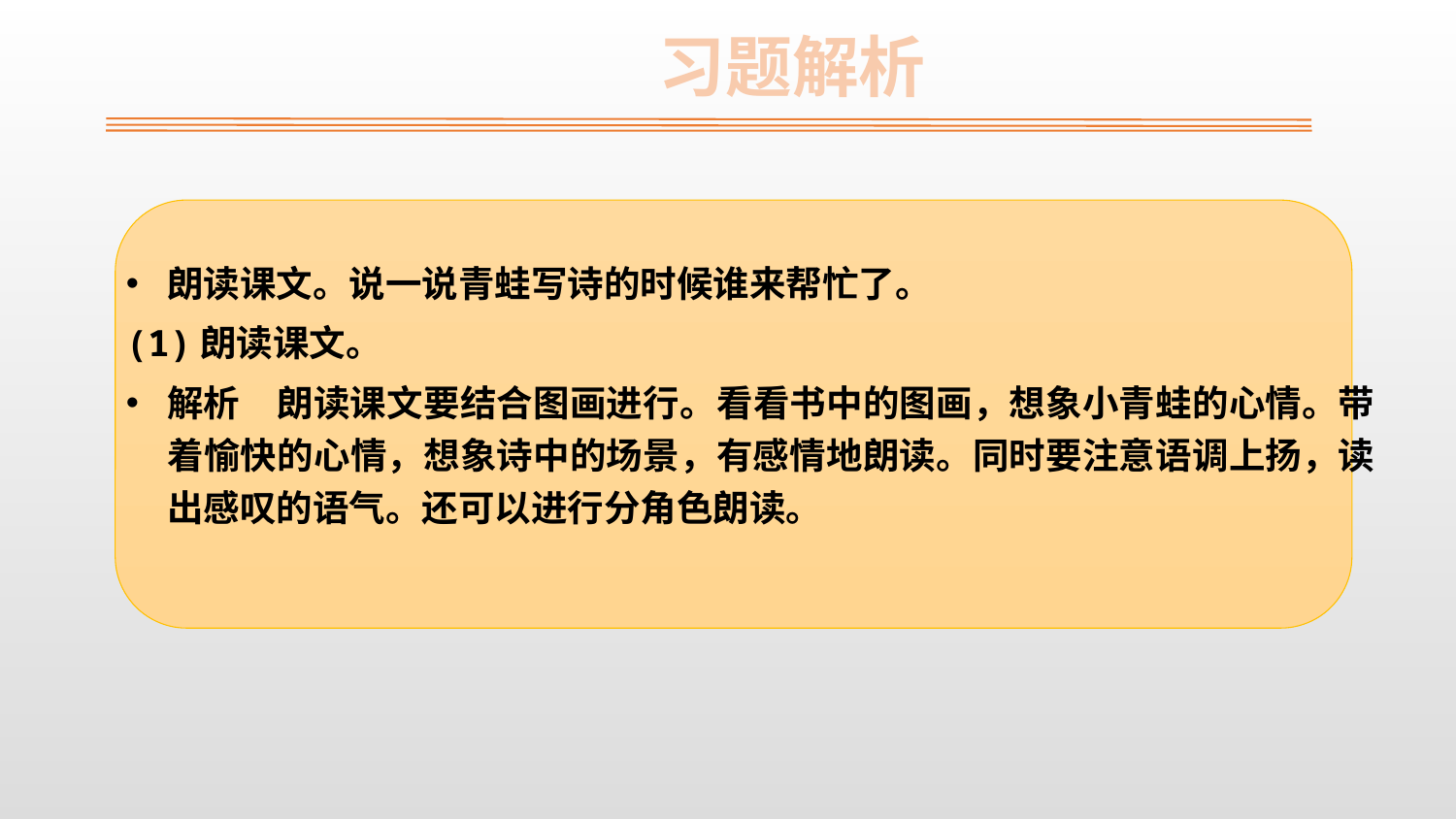

习题解析

朗读课文。说一说青蛙写诗的时候谁来帮忙了。
(1)朗读课文。
解析　朗读课文要结合图画进行。看看书中的图画，想象小青蛙的心情。带着愉快的心情，想象诗中的场景，有感情地朗读。同时要注意语调上扬，读出感叹的语气。还可以进行分角色朗读。